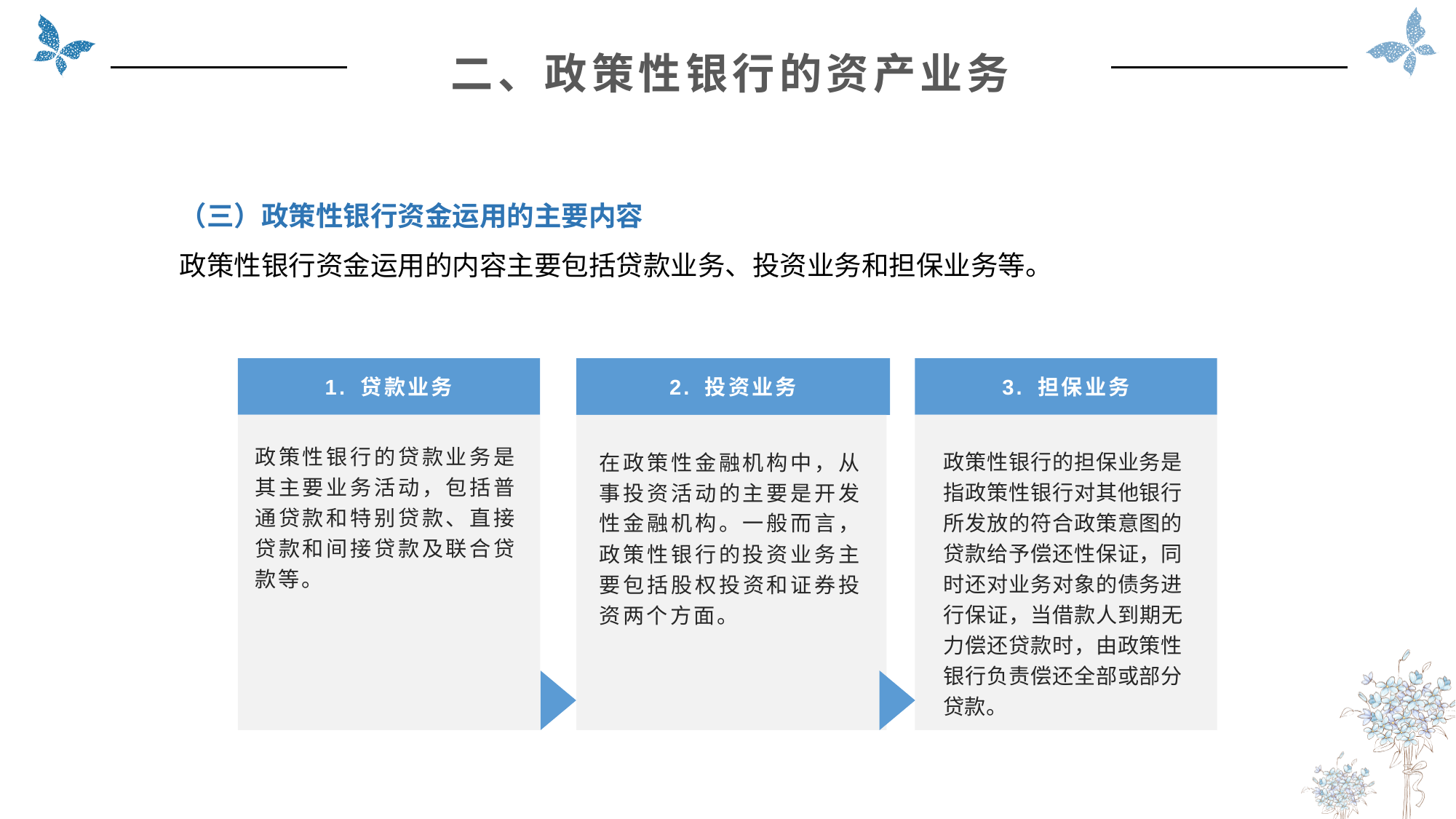

二、政策性银行的资产业务
（三）政策性银行资金运用的主要内容
政策性银行资金运用的内容主要包括贷款业务、投资业务和担保业务等。
1. 贷款业务
3. 担保业务
2. 投资业务

政策性银行的贷款业务是其主要业务活动，包括普通贷款和特别贷款、直接贷款和间接贷款及联合贷款等。
政策性银行的担保业务是指政策性银行对其他银行所发放的符合政策意图的贷款给予偿还性保证，同时还对业务对象的债务进行保证，当借款人到期无力偿还贷款时，由政策性银行负责偿还全部或部分贷款。
在政策性金融机构中，从事投资活动的主要是开发性金融机构。一般而言，政策性银行的投资业务主要包括股权投资和证券投资两个方面。